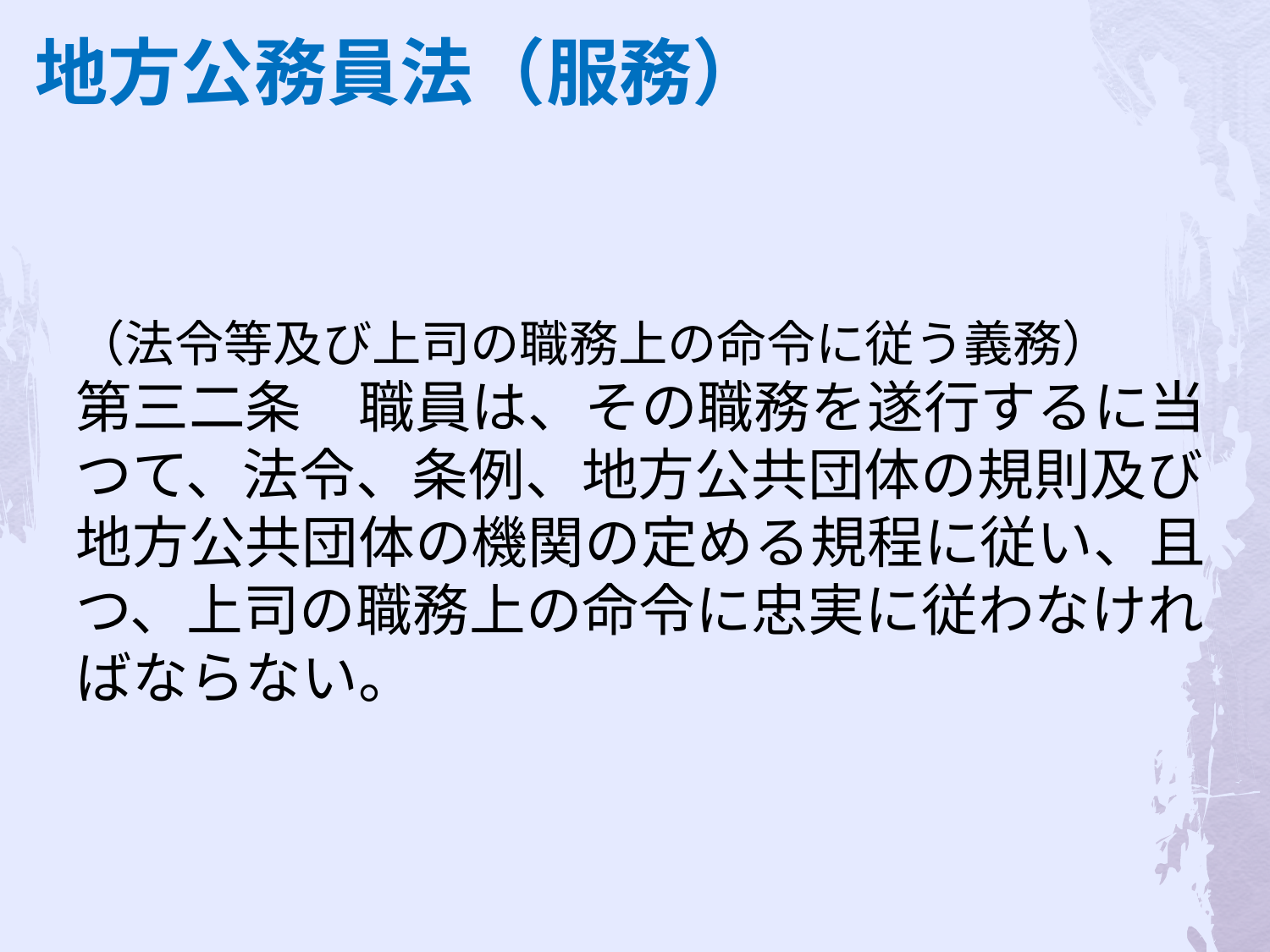

地方公務員法（服務）
（法令等及び上司の職務上の命令に従う義務）
第三二条　職員は、その職務を遂行するに当つて、法令、条例、地方公共団体の規則及び地方公共団体の機関の定める規程に従い、且つ、上司の職務上の命令に忠実に従わなければならない。